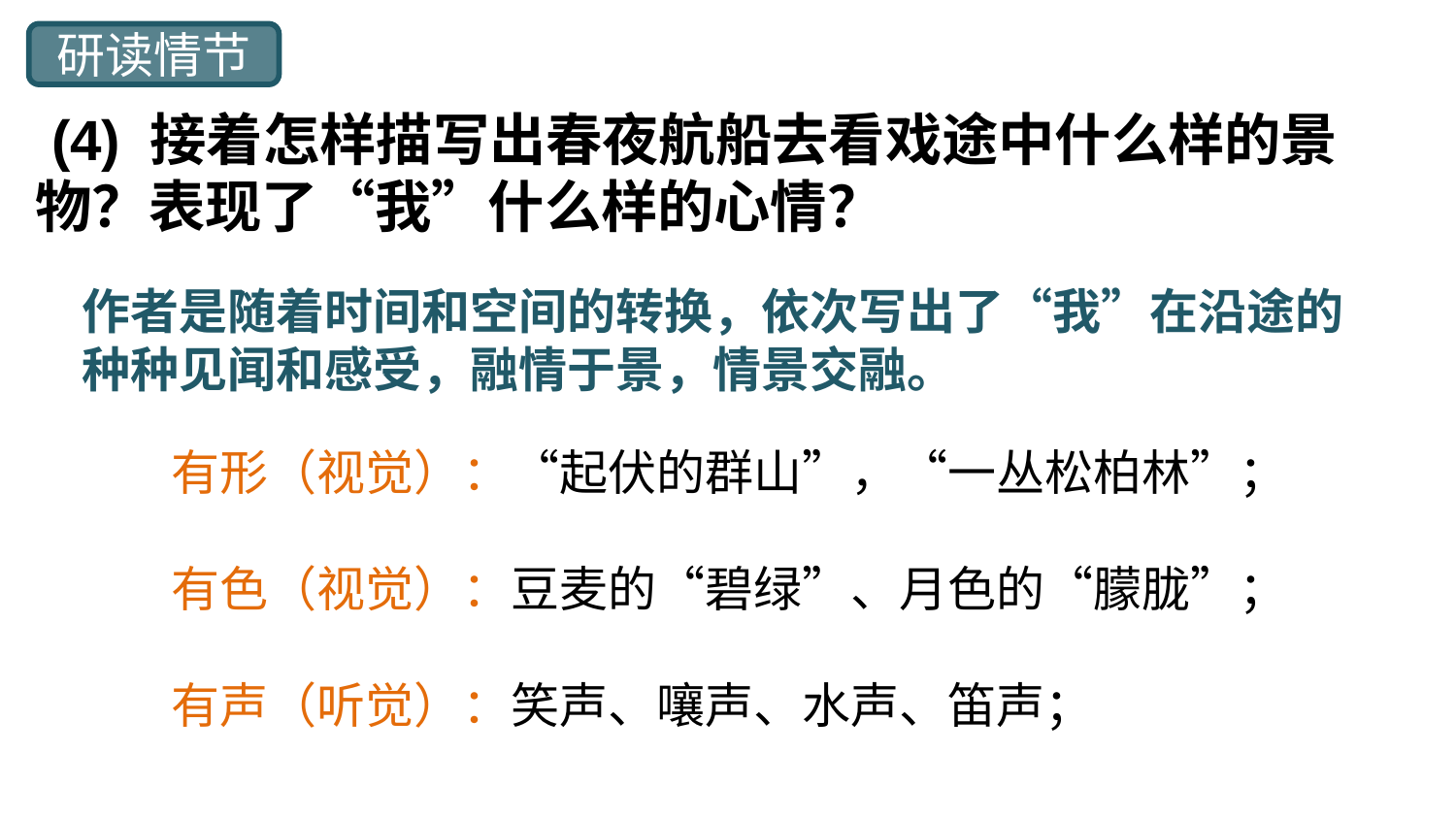

研读情节
 (4) 接着怎样描写出春夜航船去看戏途中什么样的景物？表现了“我”什么样的心情？
作者是随着时间和空间的转换，依次写出了“我”在沿途的种种见闻和感受，融情于景，情景交融。
有形（视觉）：“起伏的群山”，“一丛松柏林”；

有色（视觉）：豆麦的“碧绿”、月色的“朦胧”；

有声（听觉）：笑声、嚷声、水声、笛声；